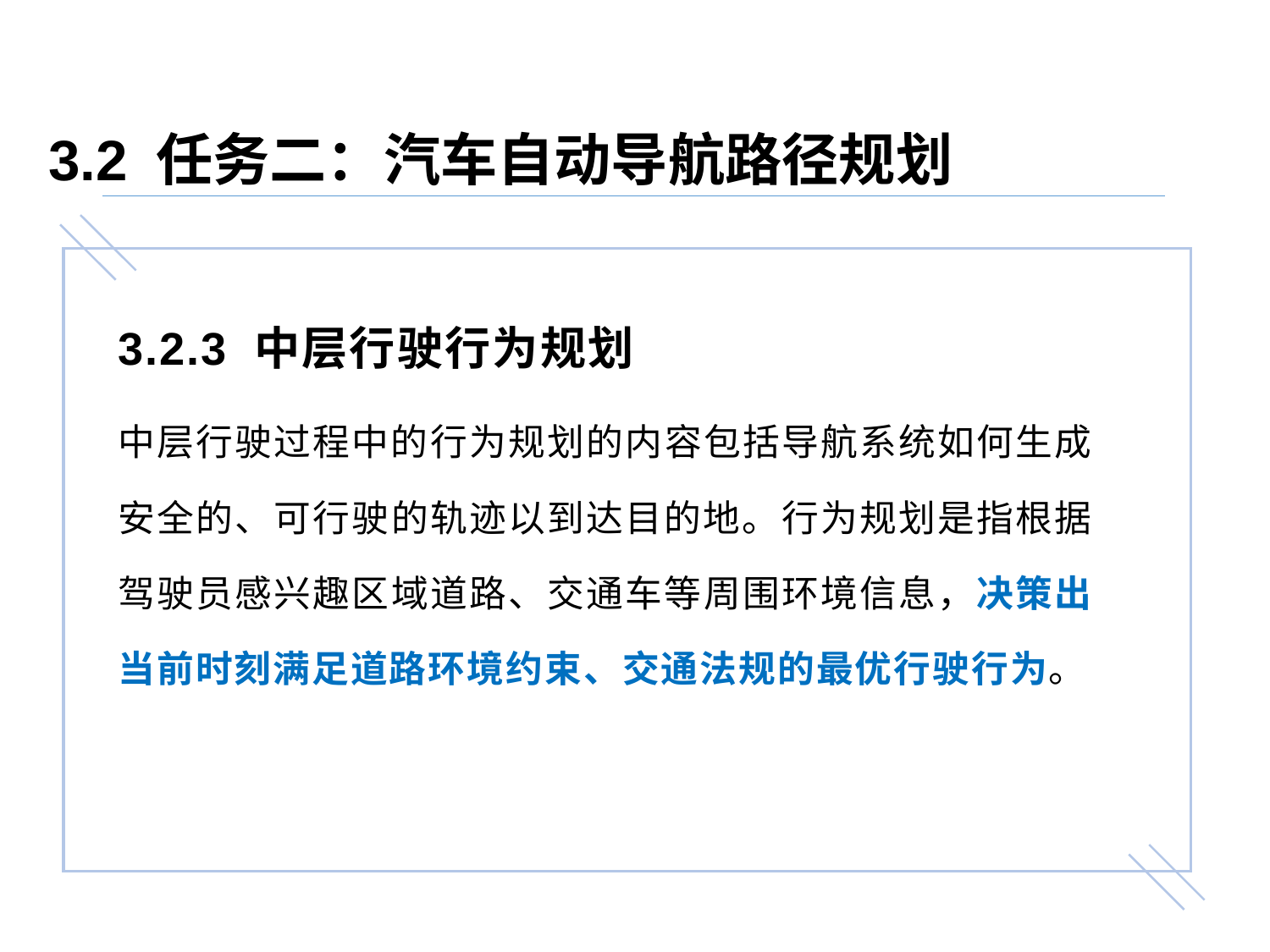

3.2 任务二：汽车自动导航路径规划

3.2.3 中层行驶行为规划
中层行驶过程中的行为规划的内容包括导航系统如何生成安全的、可行驶的轨迹以到达目的地。行为规划是指根据驾驶员感兴趣区域道路、交通车等周围环境信息，决策出当前时刻满足道路环境约束、交通法规的最优行驶行为。